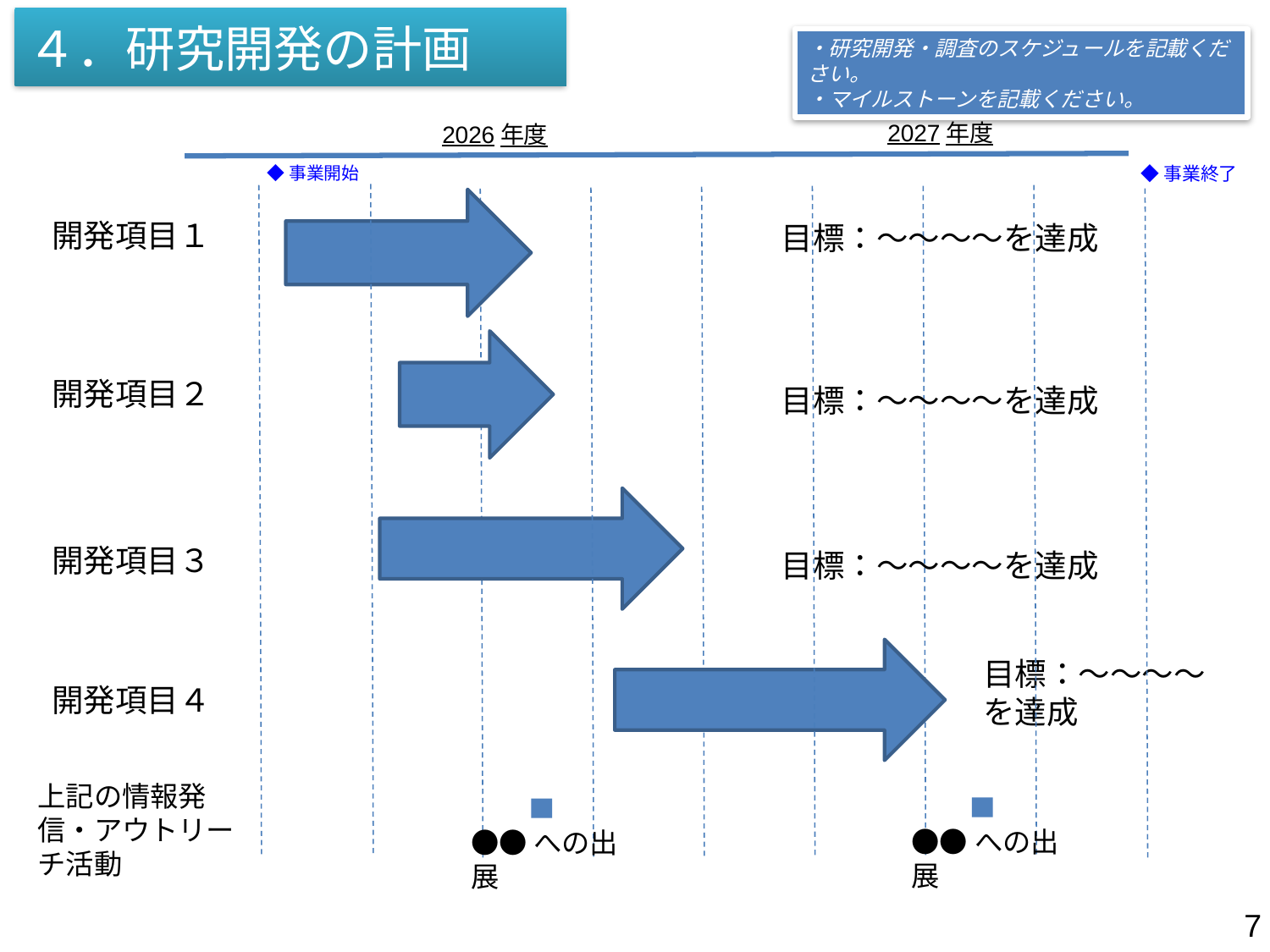

４．研究開発の計画
・研究開発・調査のスケジュールを記載ください。
・マイルストーンを記載ください。
2027年度
2026年度
◆事業開始
◆事業終了

開発項目１
目標：～～～～を達成

開発項目２
目標：～～～～を達成

開発項目３
目標：～～～～を達成

目標：～～～～を達成
開発項目４
上記の情報発信・アウトリーチ活動

●●への出展
●●への出展
7